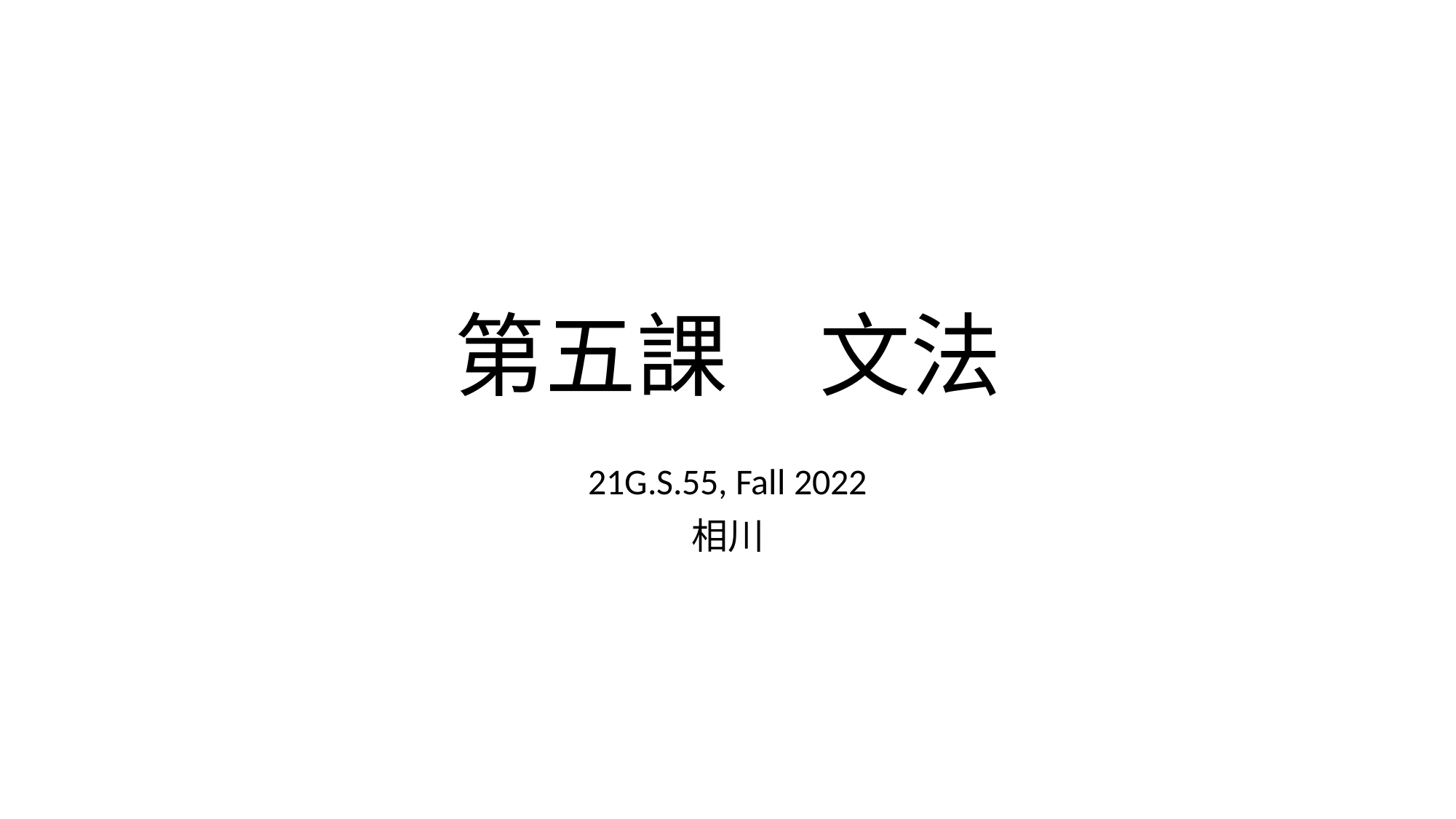

# 第五課	⽂法
21G.S.55, Fall 2022
相川